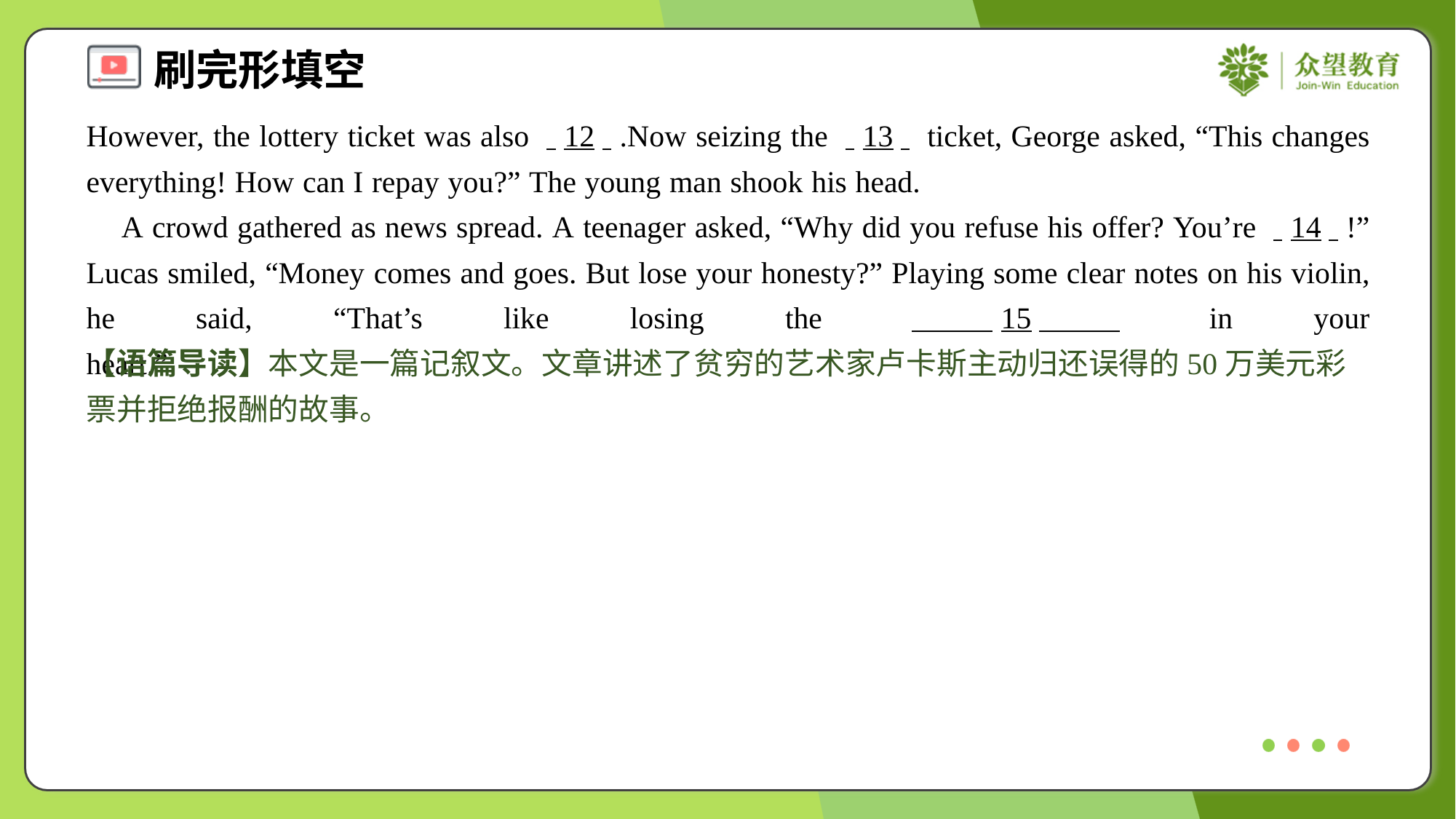

However, the lottery ticket was also . .12. ..Now seizing the . .13. . ticket, George asked, “This changes everything! How can I repay you?” The young man shook his head.
    A crowd gathered as news spread. A teenager asked, “Why did you refuse his offer? You’re . .14. .!” Lucas smiled, “Money comes and goes. But lose your honesty?” Playing some clear notes on his violin, he said, “That’s like losing the . .15. . in your heart.”#1.4
【语篇导读】本文是一篇记叙文。文章讲述了贫穷的艺术家卢卡斯主动归还误得的50万美元彩票并拒绝报酬的故事。